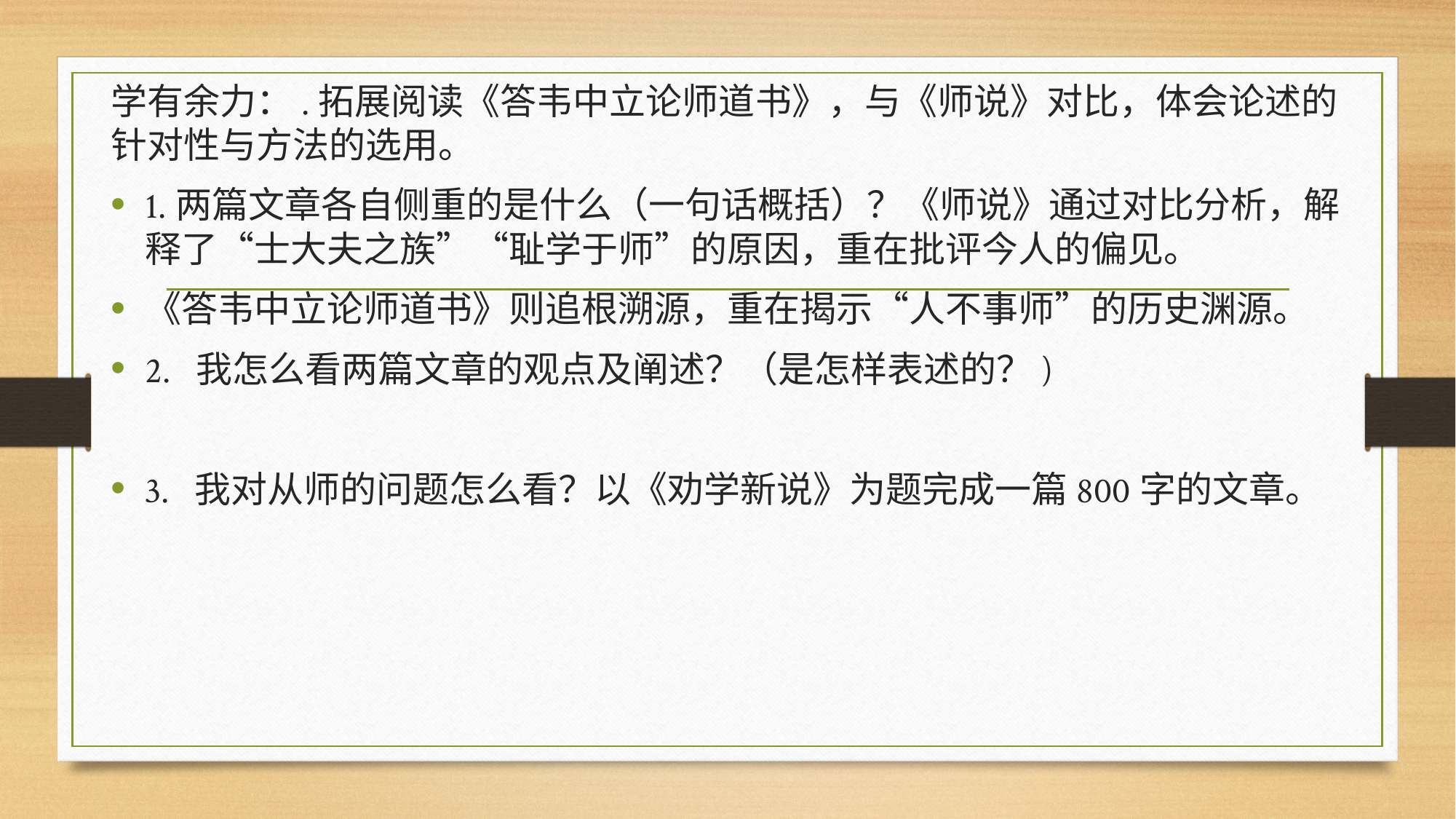

学有余力：.拓展阅读《答韦中立论师道书》，与《师说》对比，体会论述的针对性与方法的选用。
1.两篇文章各自侧重的是什么（一句话概括）？《师说》通过对比分析，解释了“士大夫之族”“耻学于师”的原因，重在批评今人的偏见。
《答韦中立论师道书》则追根溯源，重在揭示“人不事师”的历史渊源。
2.  我怎么看两篇文章的观点及阐述？（是怎样表述的？)

3.  我对从师的问题怎么看？以《劝学新说》为题完成一篇800字的文章。